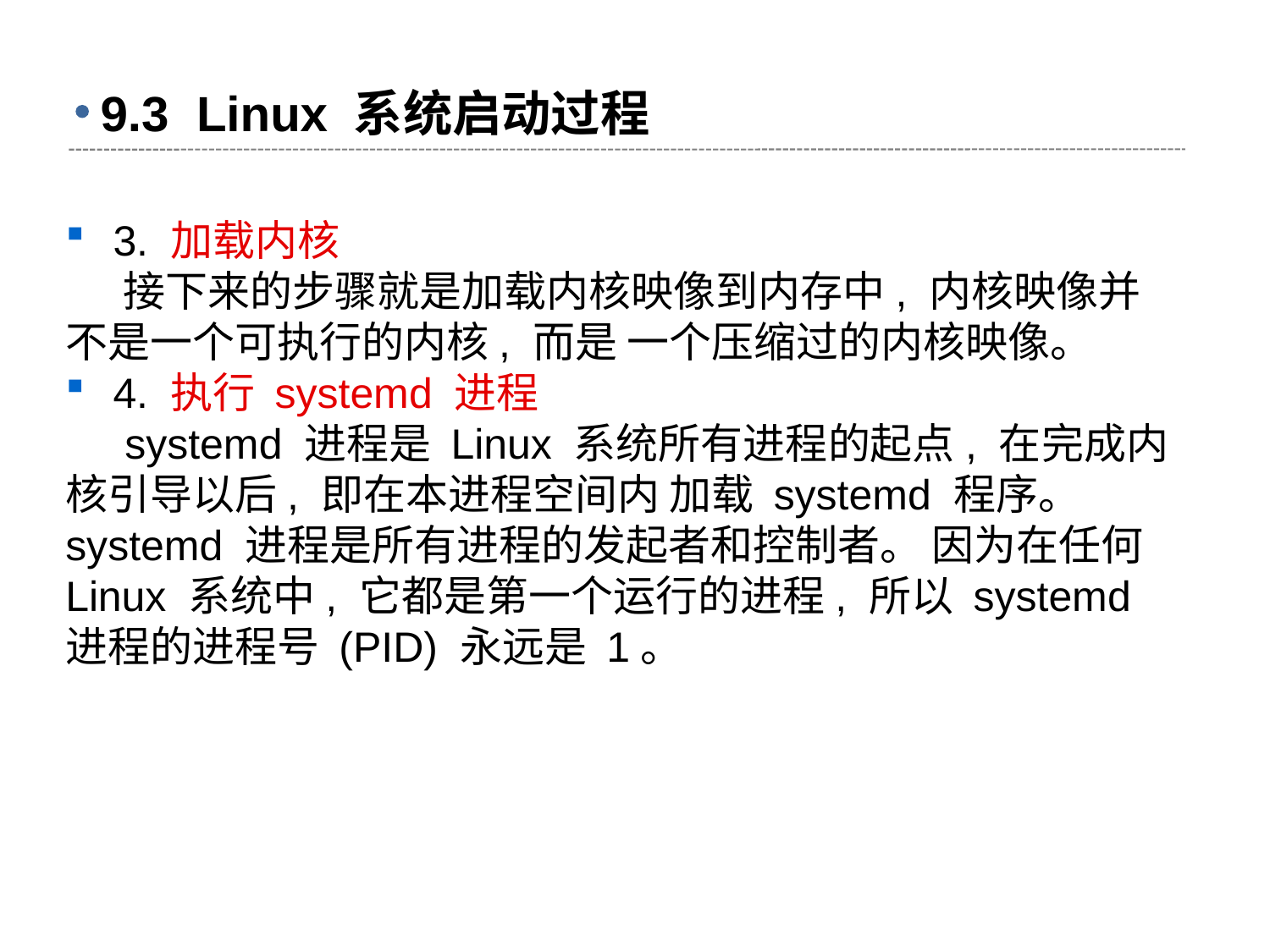

# 9.3  Linux 系统启动过程

3. 加载内核
     接下来的步骤就是加载内核映像到内存中, 内核映像并不是一个可执行的内核, 而是 一个压缩过的内核映像。
4. 执行 systemd 进程
     systemd 进程是 Linux 系统所有进程的起点, 在完成内核引导以后, 即在本进程空间内 加载 systemd 程序。 systemd 进程是所有进程的发起者和控制者。 因为在任何 Linux 系统中, 它都是第一个运行的进程, 所以 systemd 进程的进程号 (PID) 永远是 1。